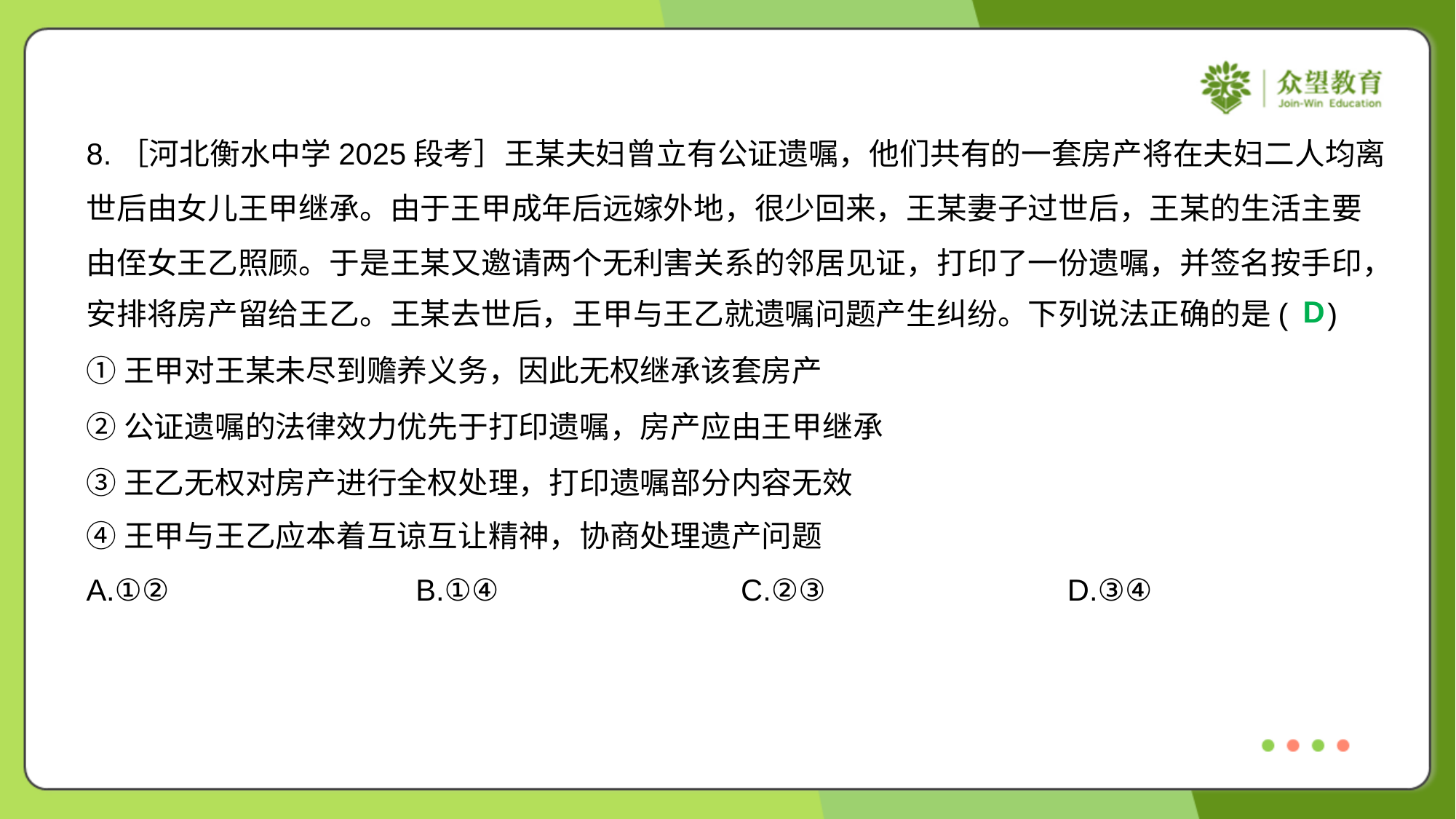

8.［河北衡水中学2025段考］王某夫妇曾立有公证遗嘱，他们共有的一套房产将在夫妇二人均离
世后由女儿王甲继承。由于王甲成年后远嫁外地，很少回来，王某妻子过世后，王某的生活主要
由侄女王乙照顾。于是王某又邀请两个无利害关系的邻居见证，打印了一份遗嘱，并签名按手印，
安排将房产留给王乙。王某去世后，王甲与王乙就遗嘱问题产生纠纷。下列说法正确的是(     )
D
①王甲对王某未尽到赡养义务，因此无权继承该套房产
②公证遗嘱的法律效力优先于打印遗嘱，房产应由王甲继承
③王乙无权对房产进行全权处理，打印遗嘱部分内容无效
④王甲与王乙应本着互谅互让精神，协商处理遗产问题
A.①②	B.①④	C.②③	D.③④